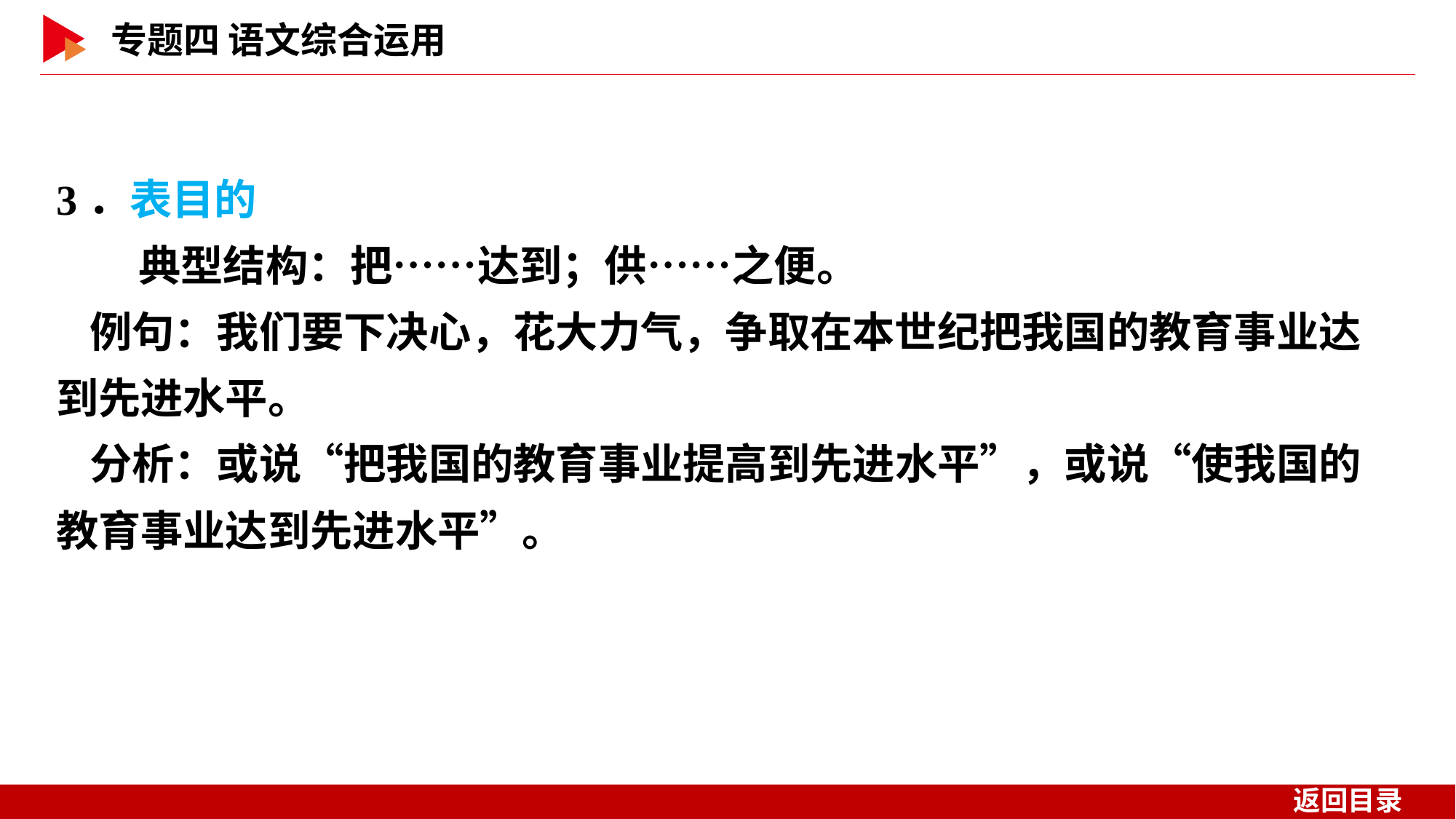

3．表目的
    典型结构：把……达到；供……之便。
例句：我们要下决心，花大力气，争取在本世纪把我国的教育事业达到先进水平。
分析：或说“把我国的教育事业提高到先进水平”，或说“使我国的教育事业达到先进水平”。